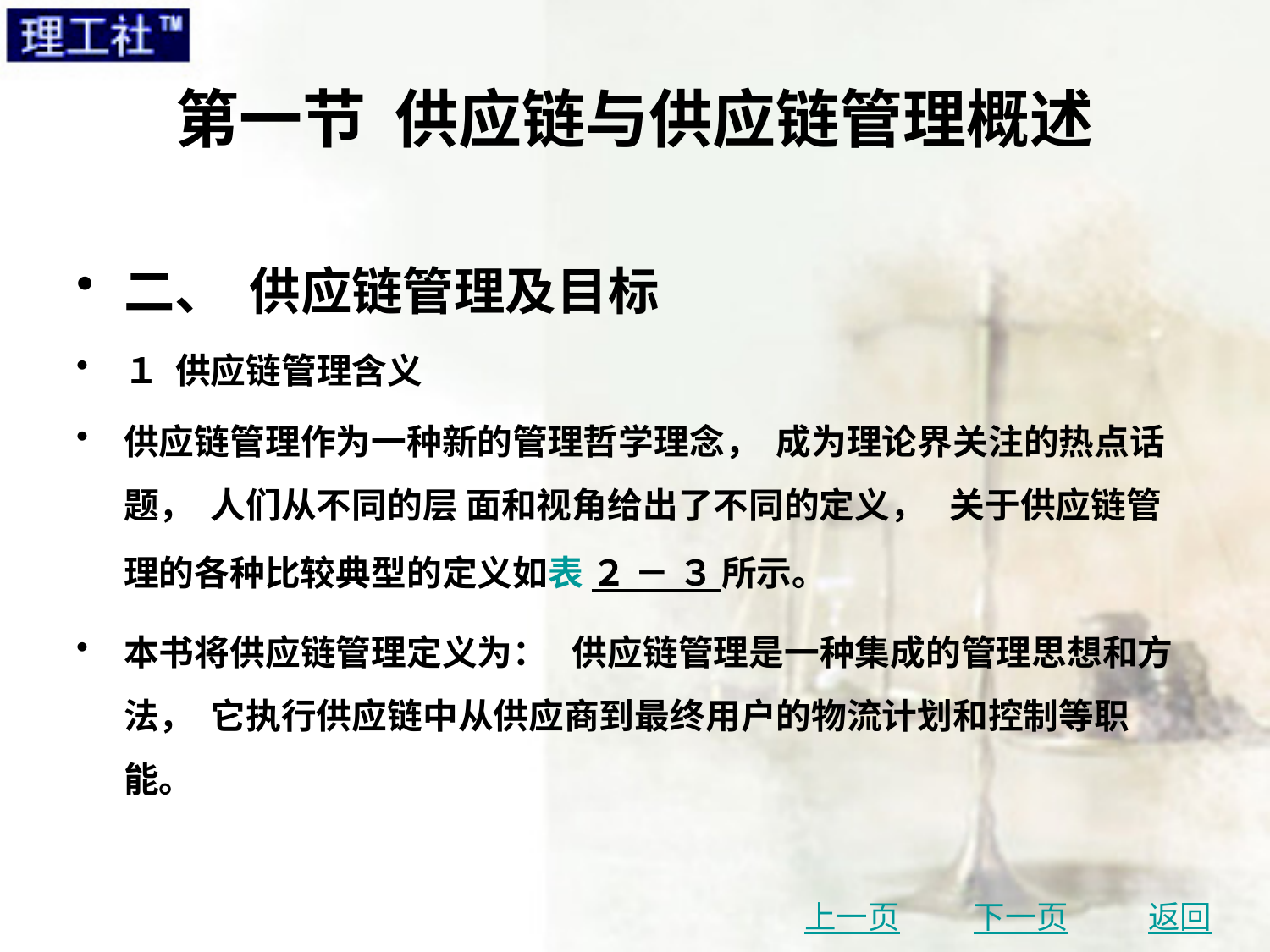

# 第一节  供应链与供应链管理概述
二、  供应链管理及目标
１  供应链管理含义
供应链管理作为一种新的管理哲学理念，  成为理论界关注的热点话题，  人们从不同的层 面和视角给出了不同的定义，   关于供应链管理的各种比较典型的定义如表 ２ － ３ 所示。
本书将供应链管理定义为：   供应链管理是一种集成的管理思想和方法，  它执行供应链中从供应商到最终用户的物流计划和控制等职能。
上一页
下一页
返回